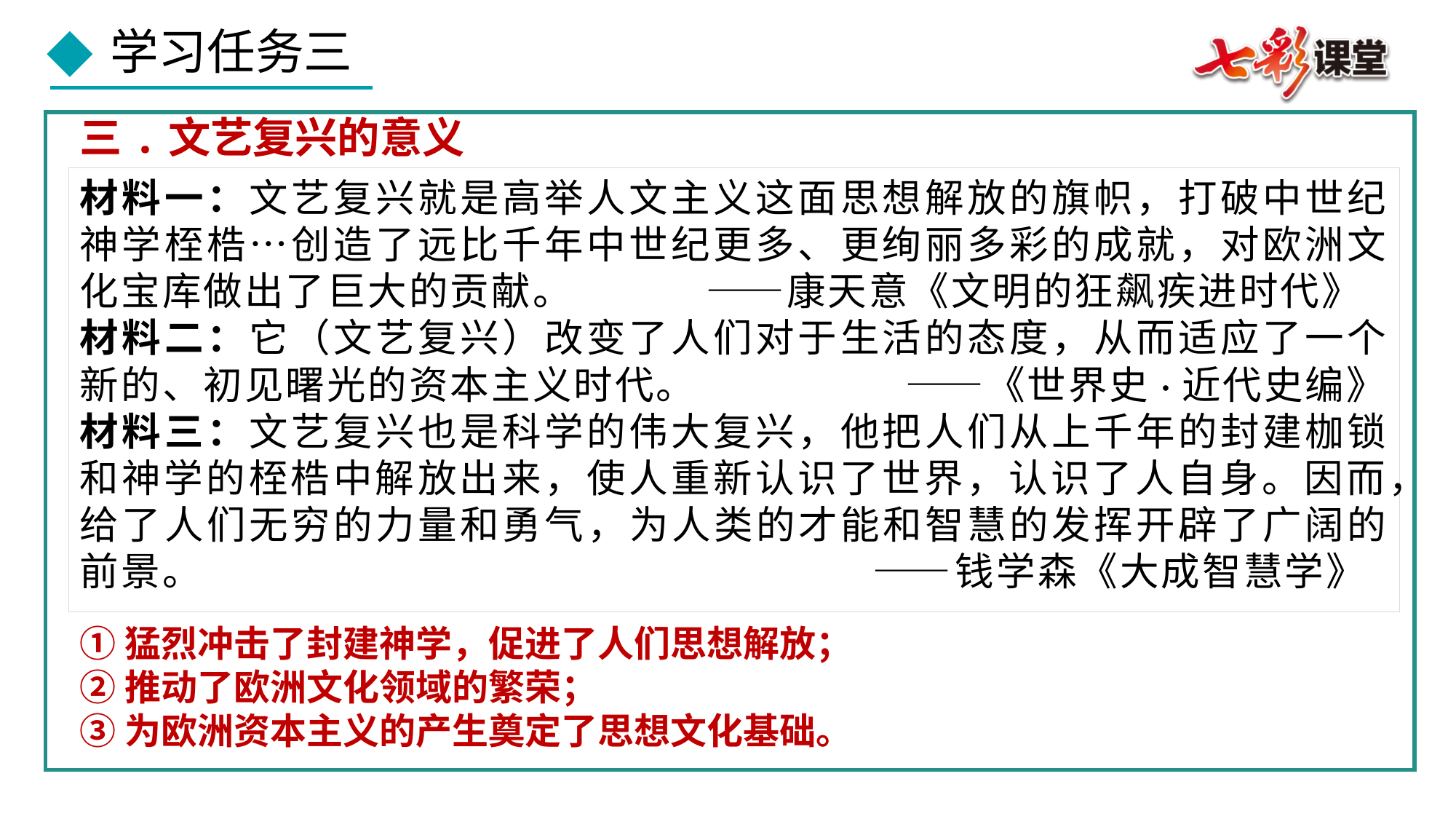

三.文艺复兴的意义
材料一：文艺复兴就是高举人文主义这面思想解放的旗帜，打破中世纪神学桎梏…创造了远比千年中世纪更多、更绚丽多彩的成就，对欧洲文化宝库做出了巨大的贡献。            ——康天意《文明的狂飙疾进时代》
材料二：它（文艺复兴）改变了人们对于生活的态度，从而适应了一个新的、初见曙光的资本主义时代。                   ——《世界史·近代史编》
材料三：文艺复兴也是科学的伟大复兴，他把人们从上千年的封建枷锁和神学的桎梏中解放出来，使人重新认识了世界，认识了人自身。因而，给了人们无穷的力量和勇气，为人类的才能和智慧的发挥开辟了广阔的前景。                                                             ——钱学森《大成智慧学》
①猛烈冲击了封建神学，促进了人们思想解放；
②推动了欧洲文化领域的繁荣；
③为欧洲资本主义的产生奠定了思想文化基础。